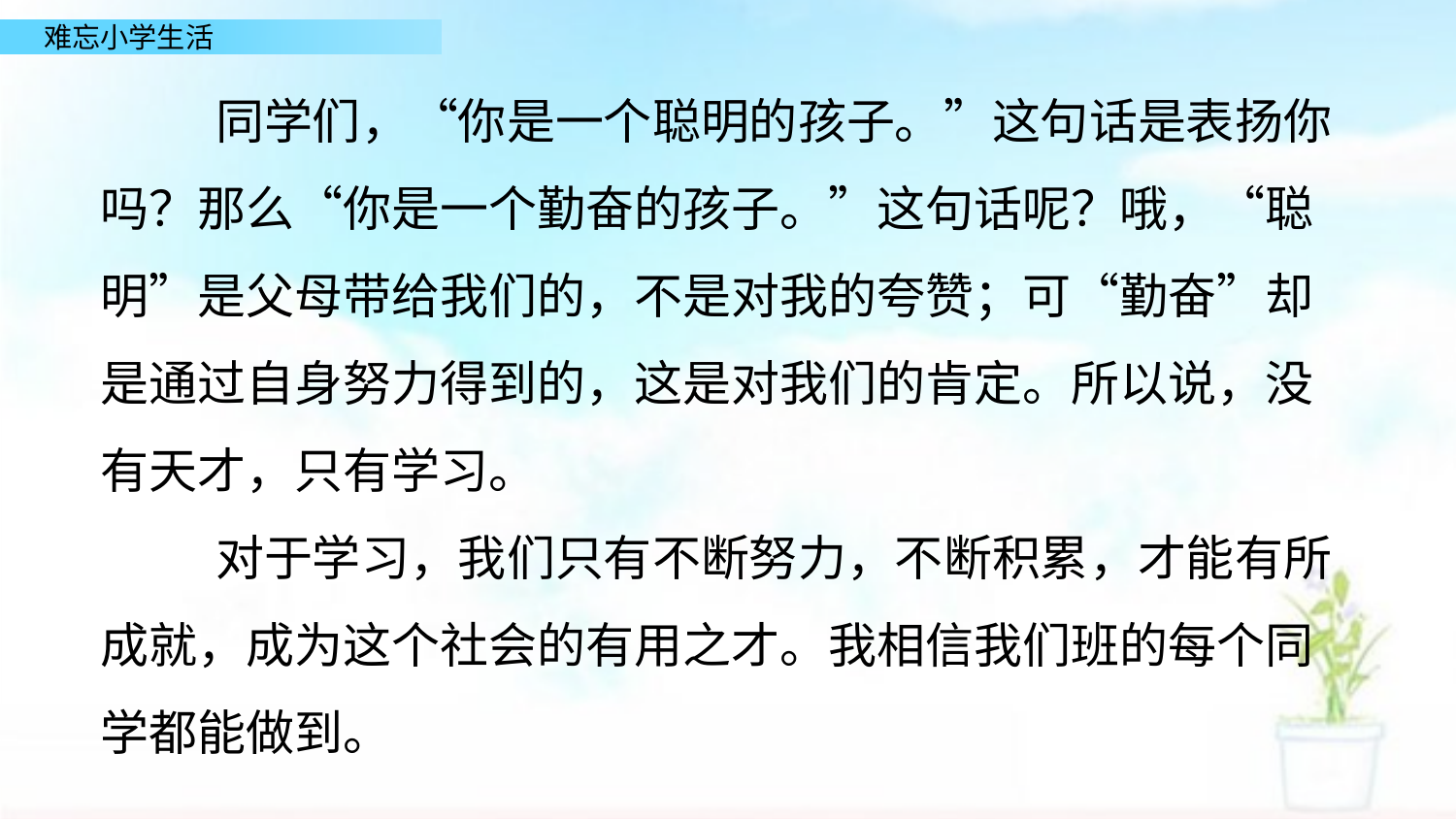

同学们，“你是一个聪明的孩子。”这句话是表扬你吗？那么“你是一个勤奋的孩子。”这句话呢？哦，“聪明”是父母带给我们的，不是对我的夸赞；可“勤奋”却是通过自身努力得到的，这是对我们的肯定。所以说，没有天才，只有学习。
对于学习，我们只有不断努力，不断积累，才能有所成就，成为这个社会的有用之才。我相信我们班的每个同学都能做到。